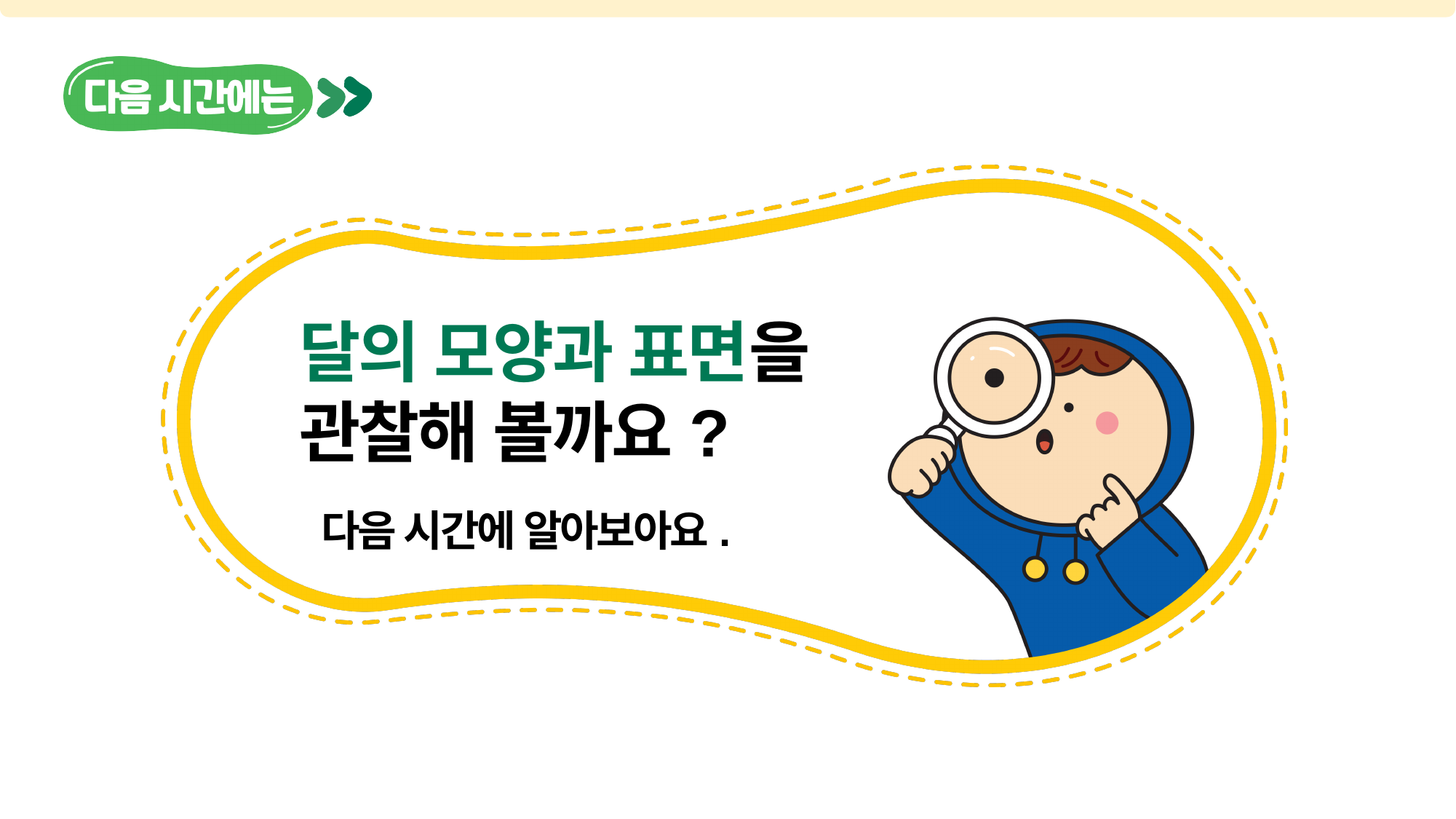

달의 모양과 표면을 관찰해 볼까요?
다음 시간에 알아보아요.